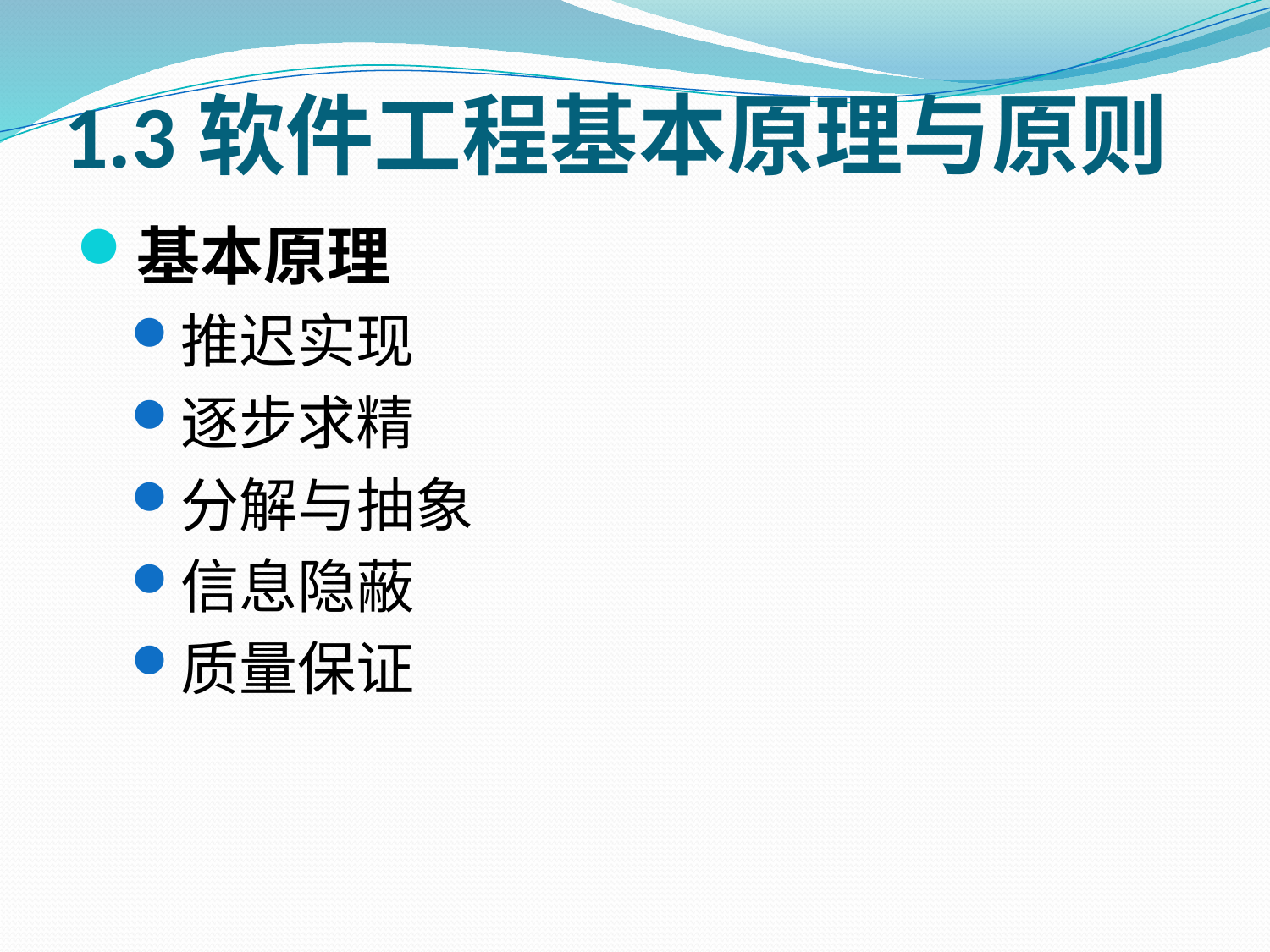

# 1.3软件工程基本原理与原则
基本原理
推迟实现
逐步求精
分解与抽象
信息隐蔽
质量保证